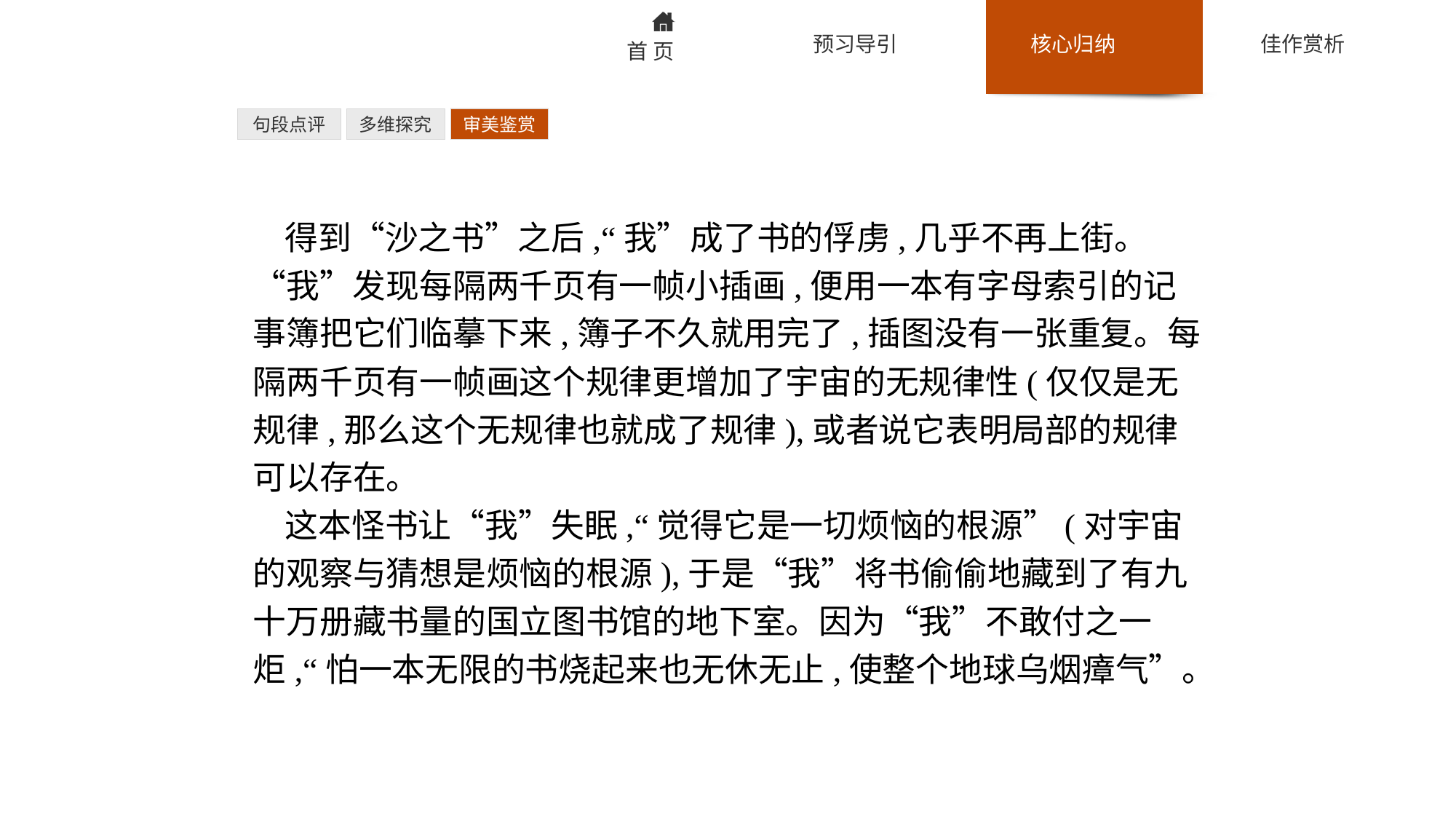

句段点评
多维探究
审美鉴赏
得到“沙之书”之后,“我”成了书的俘虏,几乎不再上街。“我”发现每隔两千页有一帧小插画,便用一本有字母索引的记事簿把它们临摹下来,簿子不久就用完了,插图没有一张重复。每隔两千页有一帧画这个规律更增加了宇宙的无规律性(仅仅是无规律,那么这个无规律也就成了规律),或者说它表明局部的规律可以存在。
这本怪书让“我”失眠,“觉得它是一切烦恼的根源”(对宇宙的观察与猜想是烦恼的根源),于是“我”将书偷偷地藏到了有九十万册藏书量的国立图书馆的地下室。因为“我”不敢付之一炬,“怕一本无限的书烧起来也无休无止,使整个地球乌烟瘴气”。